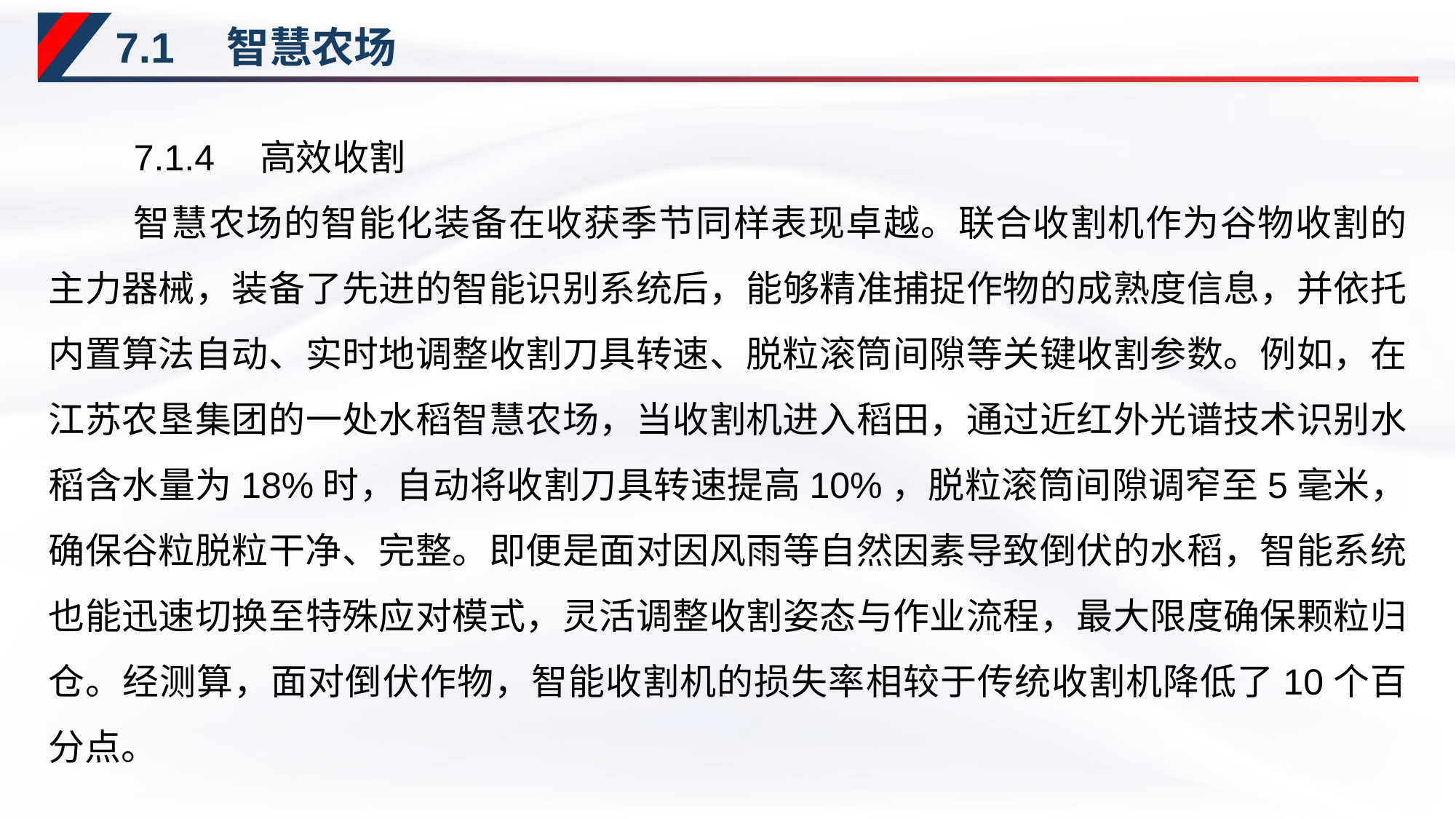

# 7.1　智慧农场
7.1.4　高效收割
智慧农场的智能化装备在收获季节同样表现卓越。联合收割机作为谷物收割的主力器械，装备了先进的智能识别系统后，能够精准捕捉作物的成熟度信息，并依托内置算法自动、实时地调整收割刀具转速、脱粒滚筒间隙等关键收割参数。例如，在江苏农垦集团的一处水稻智慧农场，当收割机进入稻田，通过近红外光谱技术识别水稻含水量为18%时，自动将收割刀具转速提高10%，脱粒滚筒间隙调窄至5毫米，确保谷粒脱粒干净、完整。即便是面对因风雨等自然因素导致倒伏的水稻，智能系统也能迅速切换至特殊应对模式，灵活调整收割姿态与作业流程，最大限度确保颗粒归仓。经测算，面对倒伏作物，智能收割机的损失率相较于传统收割机降低了10个百分点。